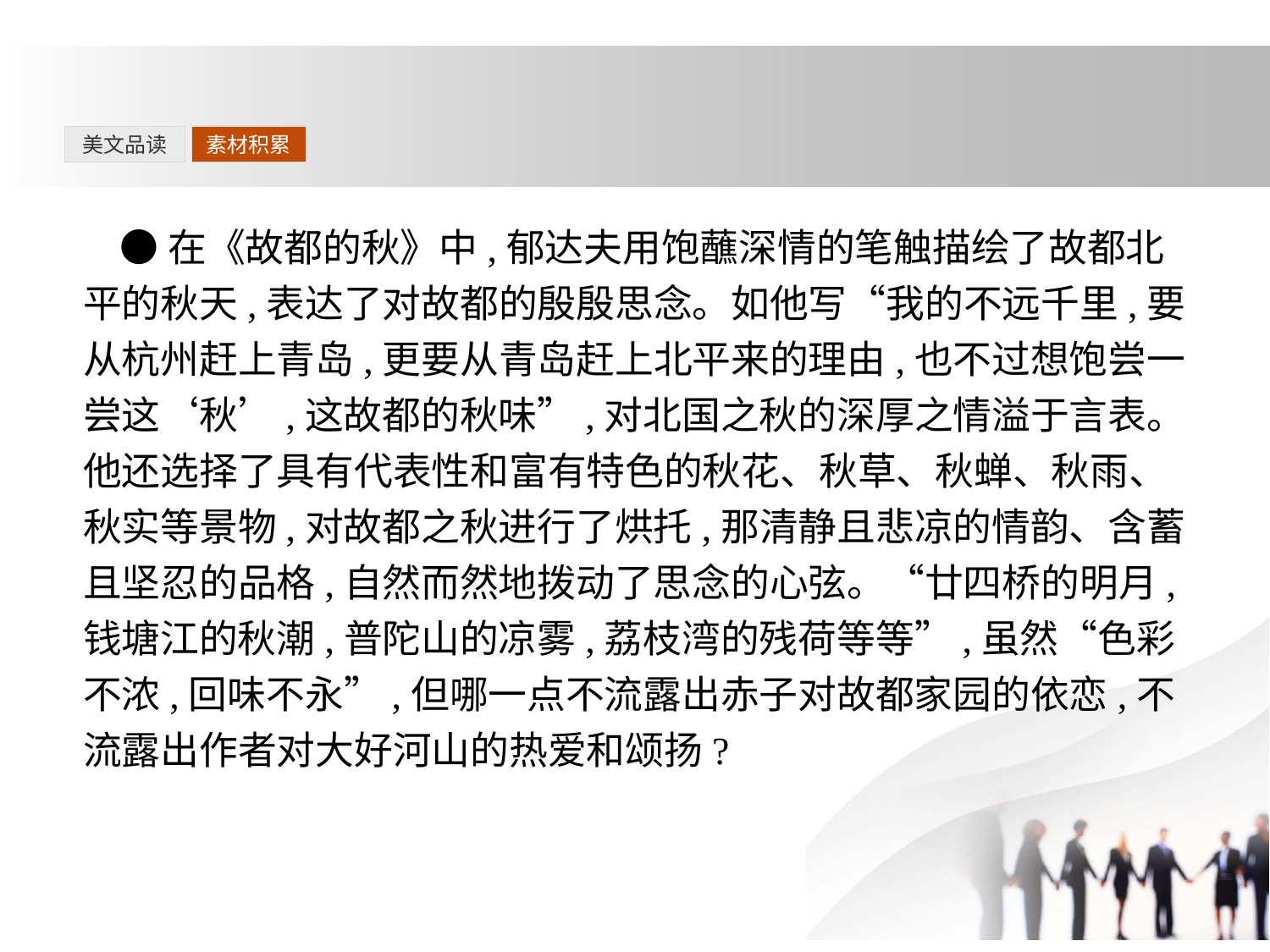

美文品读
素材积累
●在《故都的秋》中,郁达夫用饱蘸深情的笔触描绘了故都北平的秋天,表达了对故都的殷殷思念。如他写“我的不远千里,要从杭州赶上青岛,更要从青岛赶上北平来的理由,也不过想饱尝一尝这‘秋’,这故都的秋味”,对北国之秋的深厚之情溢于言表。他还选择了具有代表性和富有特色的秋花、秋草、秋蝉、秋雨、秋实等景物,对故都之秋进行了烘托,那清静且悲凉的情韵、含蓄且坚忍的品格,自然而然地拨动了思念的心弦。“廿四桥的明月,钱塘江的秋潮,普陀山的凉雾,荔枝湾的残荷等等”,虽然“色彩不浓,回味不永”,但哪一点不流露出赤子对故都家园的依恋,不流露出作者对大好河山的热爱和颂扬?